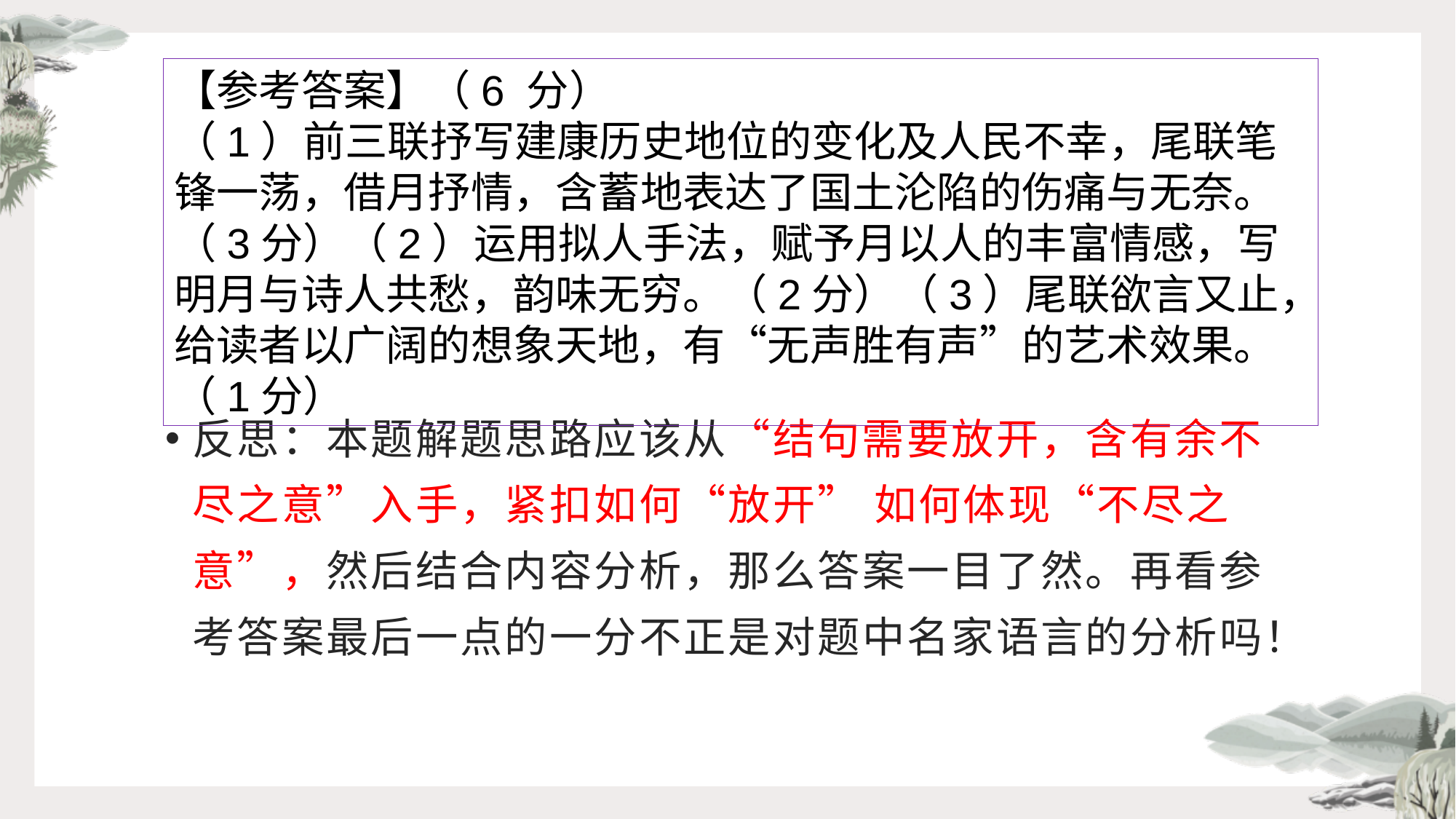

【参考答案】（6 分）
（1）前三联抒写建康历史地位的变化及人民不幸，尾联笔锋一荡，借月抒情，含蓄地表达了国土沦陷的伤痛与无奈。（3分）（2）运用拟人手法，赋予月以人的丰富情感，写明月与诗人共愁，韵味无穷。（2分）（3）尾联欲言又止，给读者以广阔的想象天地，有“无声胜有声”的艺术效果。（1分）
反思：本题解题思路应该从“结句需要放开，含有余不尽之意”入手，紧扣如何“放开” 如何体现“不尽之意”，然后结合内容分析，那么答案一目了然。再看参考答案最后一点的一分不正是对题中名家语言的分析吗！